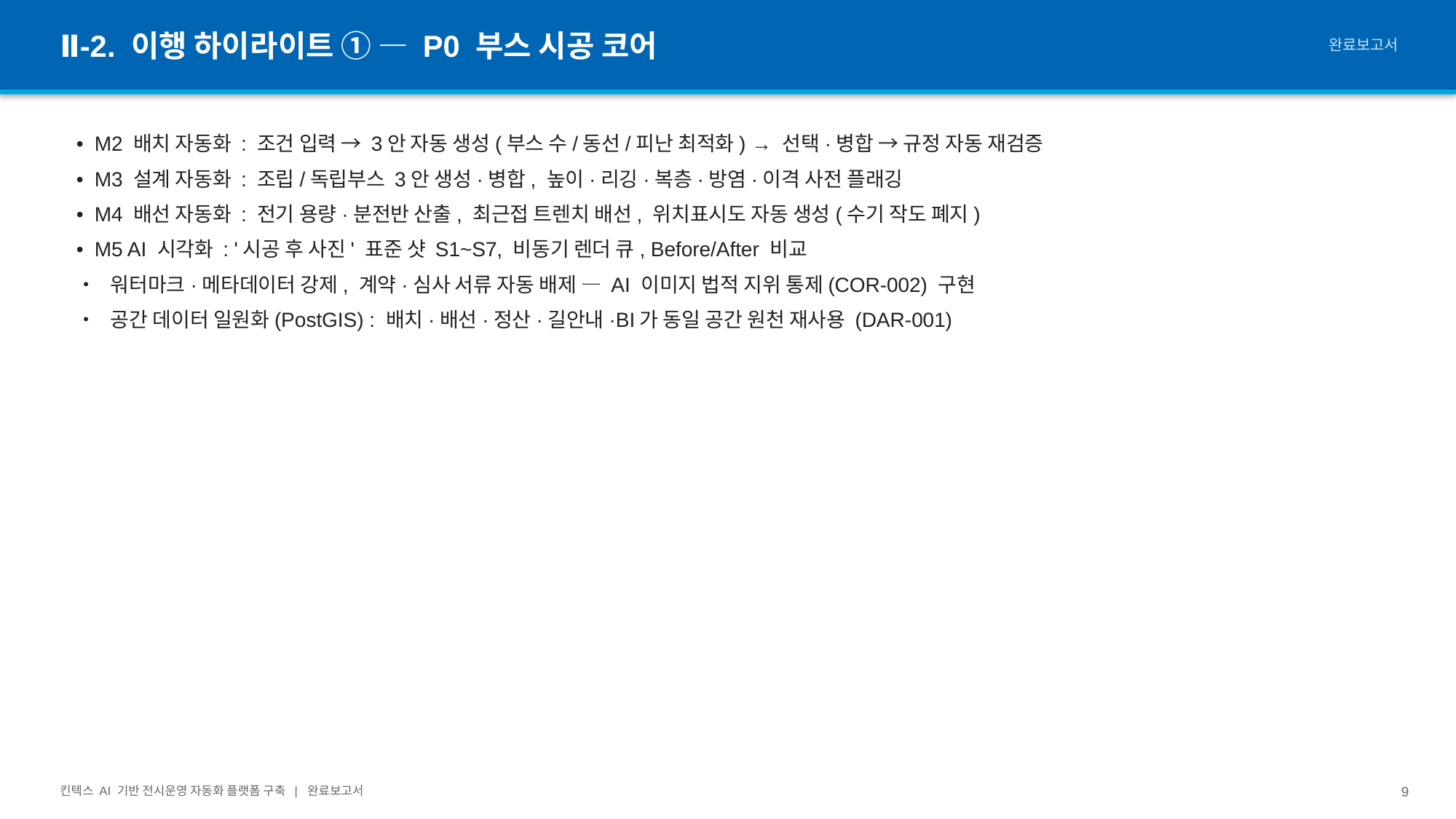

Ⅱ-2. 이행 하이라이트 ① — P0 부스 시공 코어
완료보고서

•  M2 배치 자동화 : 조건 입력 → 3안 자동 생성(부스 수/동선/피난 최적화) → 선택·병합 → 규정 자동 재검증
•  M3 설계 자동화 : 조립/독립부스 3안 생성·병합, 높이·리깅·복층·방염·이격 사전 플래깅
•  M4 배선 자동화 : 전기 용량·분전반 산출, 최근접 트렌치 배선, 위치표시도 자동 생성(수기 작도 폐지)
•  M5 AI 시각화 : '시공 후 사진' 표준 샷 S1~S7, 비동기 렌더 큐, Before/After 비교
•  워터마크·메타데이터 강제, 계약·심사 서류 자동 배제 — AI 이미지 법적 지위 통제(COR-002) 구현
•  공간 데이터 일원화(PostGIS) : 배치·배선·정산·길안내·BI가 동일 공간 원천 재사용 (DAR-001)
킨텍스 AI 기반 전시운영 자동화 플랫폼 구축  |  완료보고서
9